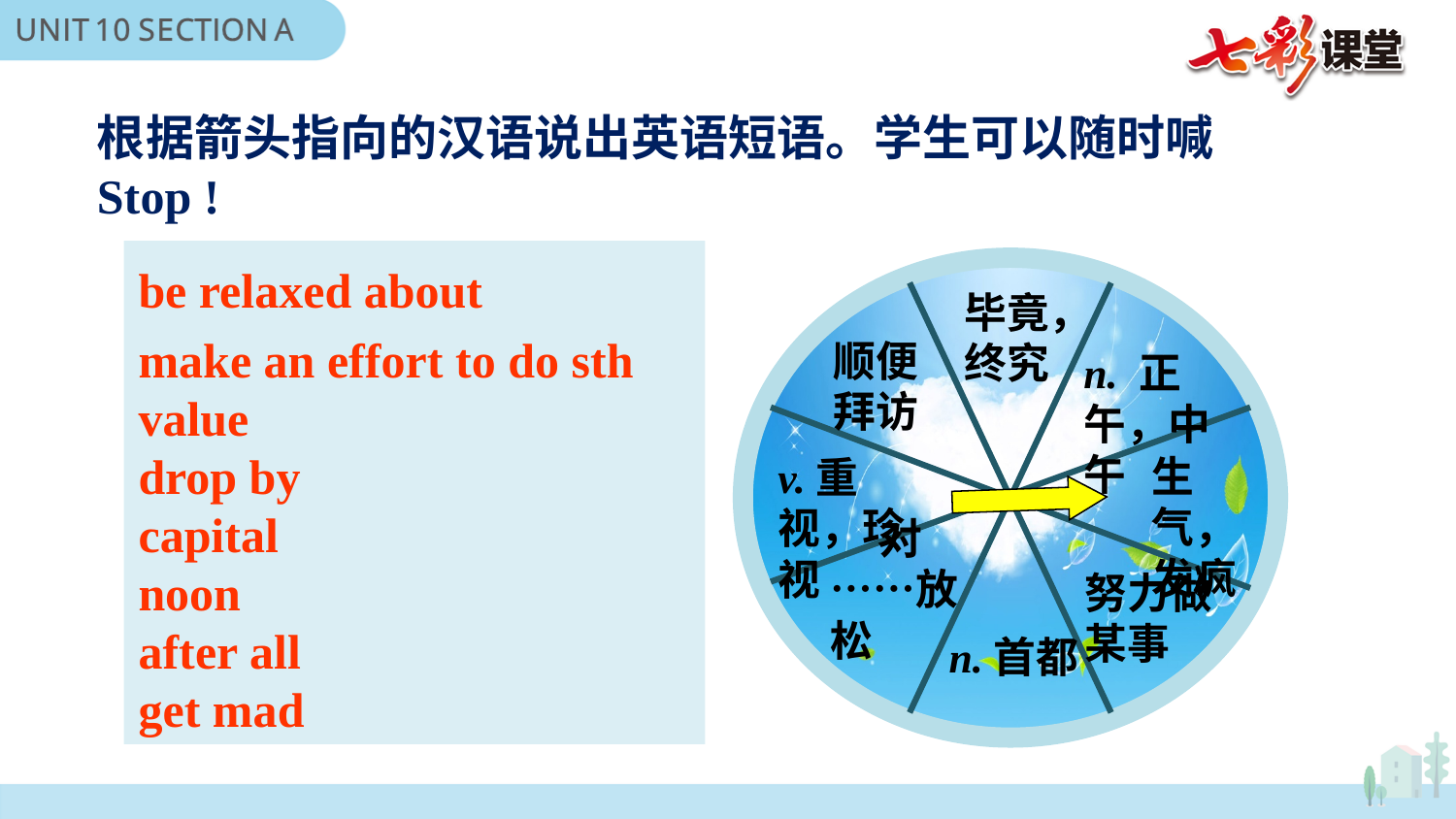

根据箭头指向的汉语说出英语短语。学生可以随时喊 Stop !
be relaxed about
make an effort to do sth
value
drop by
capital
noon
after all
get mad

毕竟，终究

顺便
拜访
n. 正午，中午

生气，发疯
v.重视，珍视
    对……放松
努力做某事
   n.首都